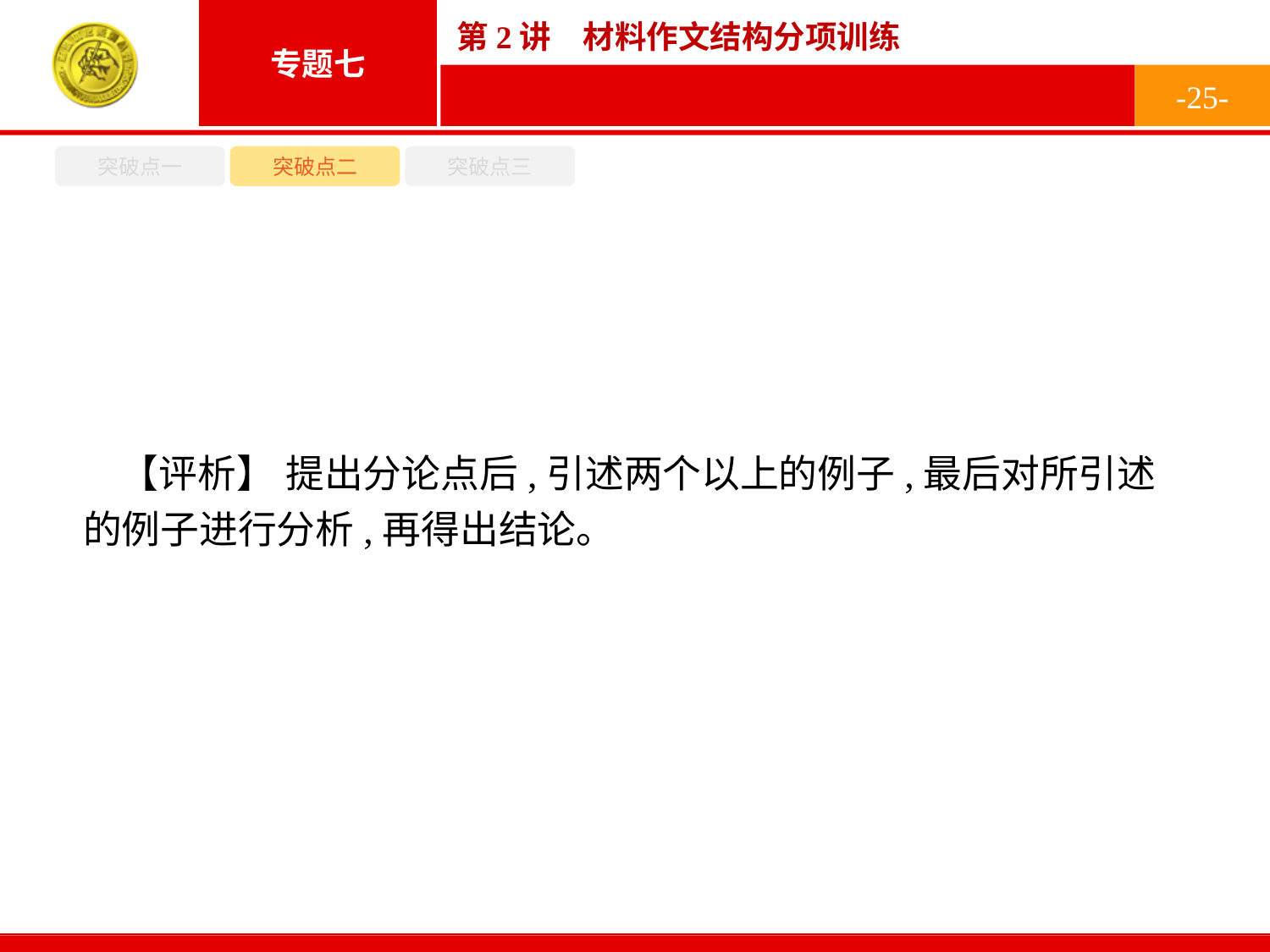

-25-
突破点一
突破点二
突破点三
【评析】 提出分论点后,引述两个以上的例子,最后对所引述的例子进行分析,再得出结论。